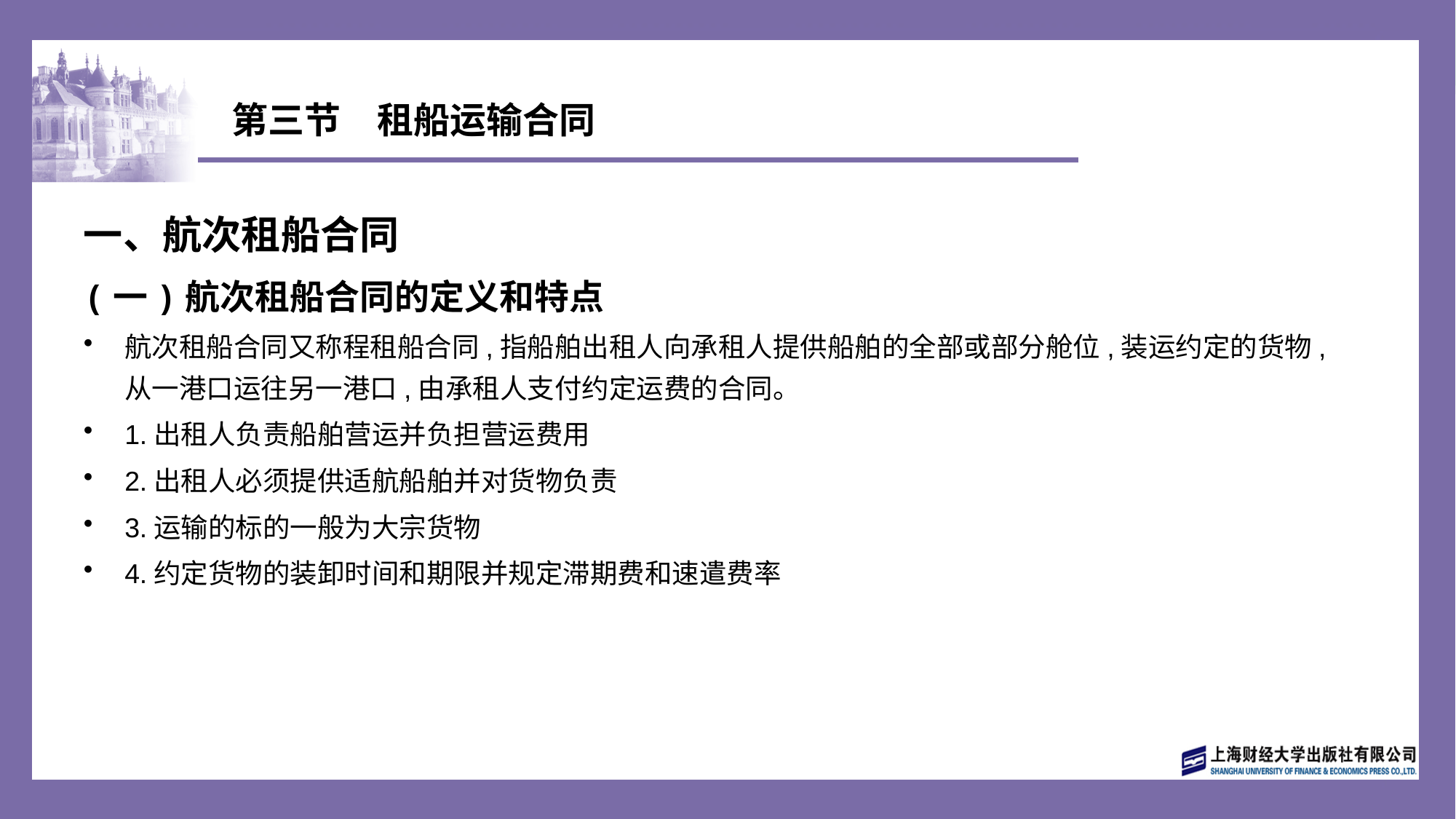

# 第三节　租船运输合同
一、航次租船合同
(一)航次租船合同的定义和特点
航次租船合同又称程租船合同,指船舶出租人向承租人提供船舶的全部或部分舱位,装运约定的货物,从一港口运往另一港口,由承租人支付约定运费的合同。
1.出租人负责船舶营运并负担营运费用
2.出租人必须提供适航船舶并对货物负责
3.运输的标的一般为大宗货物
4.约定货物的装卸时间和期限并规定滞期费和速遣费率